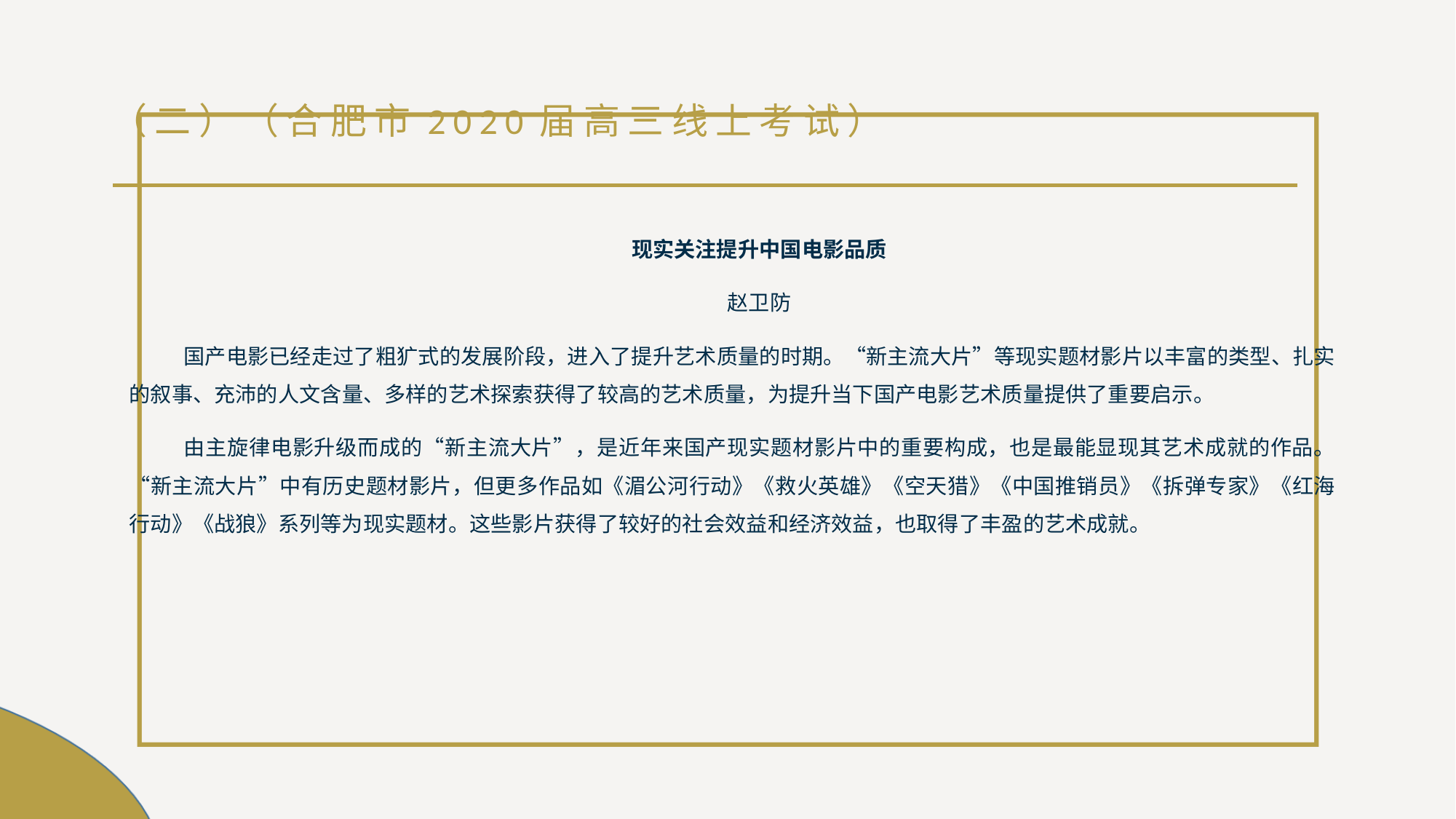

# （二）（合肥市2020届高三线上考试）
现实关注提升中国电影品质
赵卫防
国产电影已经走过了粗犷式的发展阶段，进入了提升艺术质量的时期。“新主流大片”等现实题材影片以丰富的类型、扎实的叙事、充沛的人文含量、多样的艺术探索获得了较高的艺术质量，为提升当下国产电影艺术质量提供了重要启示。
由主旋律电影升级而成的“新主流大片”，是近年来国产现实题材影片中的重要构成，也是最能显现其艺术成就的作品。“新主流大片”中有历史题材影片，但更多作品如《湄公河行动》《救火英雄》《空天猎》《中国推销员》《拆弹专家》《红海行动》《战狼》系列等为现实题材。这些影片获得了较好的社会效益和经济效益，也取得了丰盈的艺术成就。